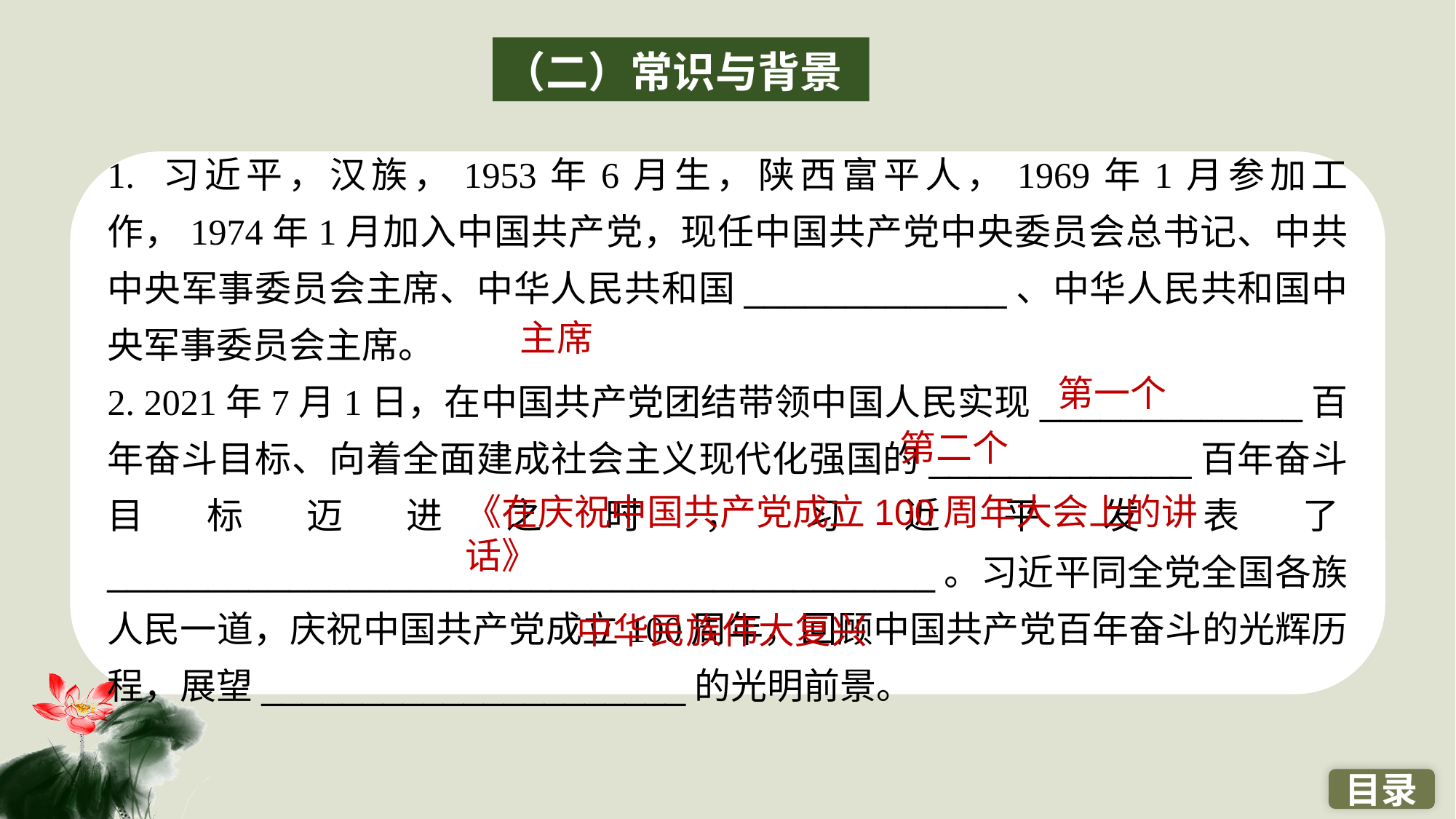

（二）常识与背景
1. 习近平，汉族，1953年6月生，陕西富平人，1969年1月参加工作，1974年1月加入中国共产党，现任中国共产党中央委员会总书记、中共中央军事委员会主席、中华人民共和国_____________、中华人民共和国中央军事委员会主席。
2. 2021年7月1日，在中国共产党团结带领中国人民实现_____________百年奋斗目标、向着全面建成社会主义现代化强国的_____________百年奋斗目标迈进之时，习近平发表了_________________________________________。习近平同全党全国各族人民一道，庆祝中国共产党成立100周年，回顾中国共产党百年奋斗的光辉历程，展望_____________________的光明前景。
主席
第一个
　第二个
《在庆祝中国共产党成立100周年大会上的讲话》
中华民族伟大复兴